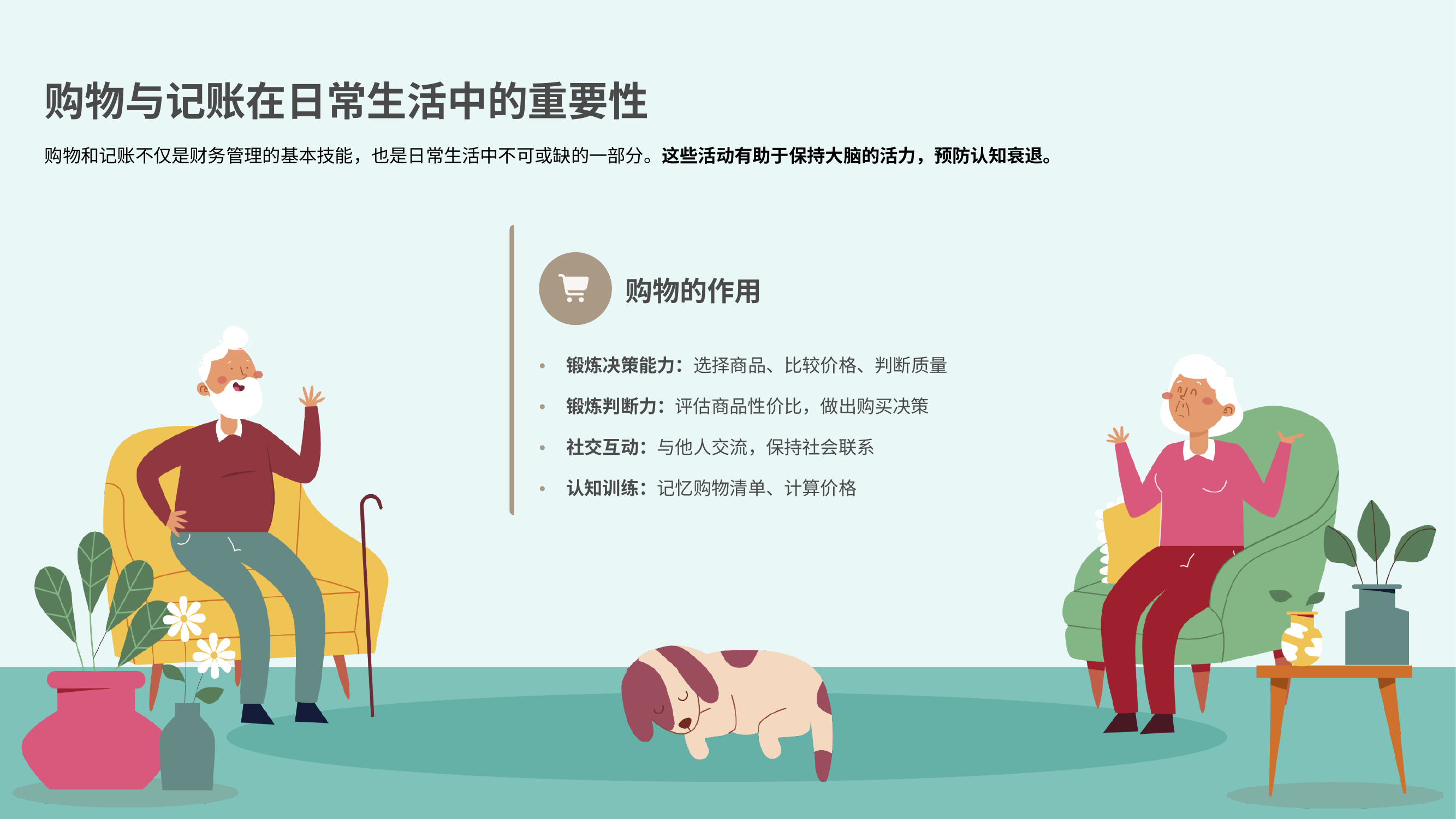

购物与记账在日常生活中的重要性
购物和记账不仅是财务管理的基本技能，也是日常生活中不可或缺的一部分。这些活动有助于保持大脑的活力，预防认知衰退。

购物的作用

•
锻炼决策能力：选择商品、比较价格、判断质量
•
锻炼判断力：评估商品性价比，做出购买决策
•
社交互动：与他人交流，保持社会联系
•
认知训练：记忆购物清单、计算价格